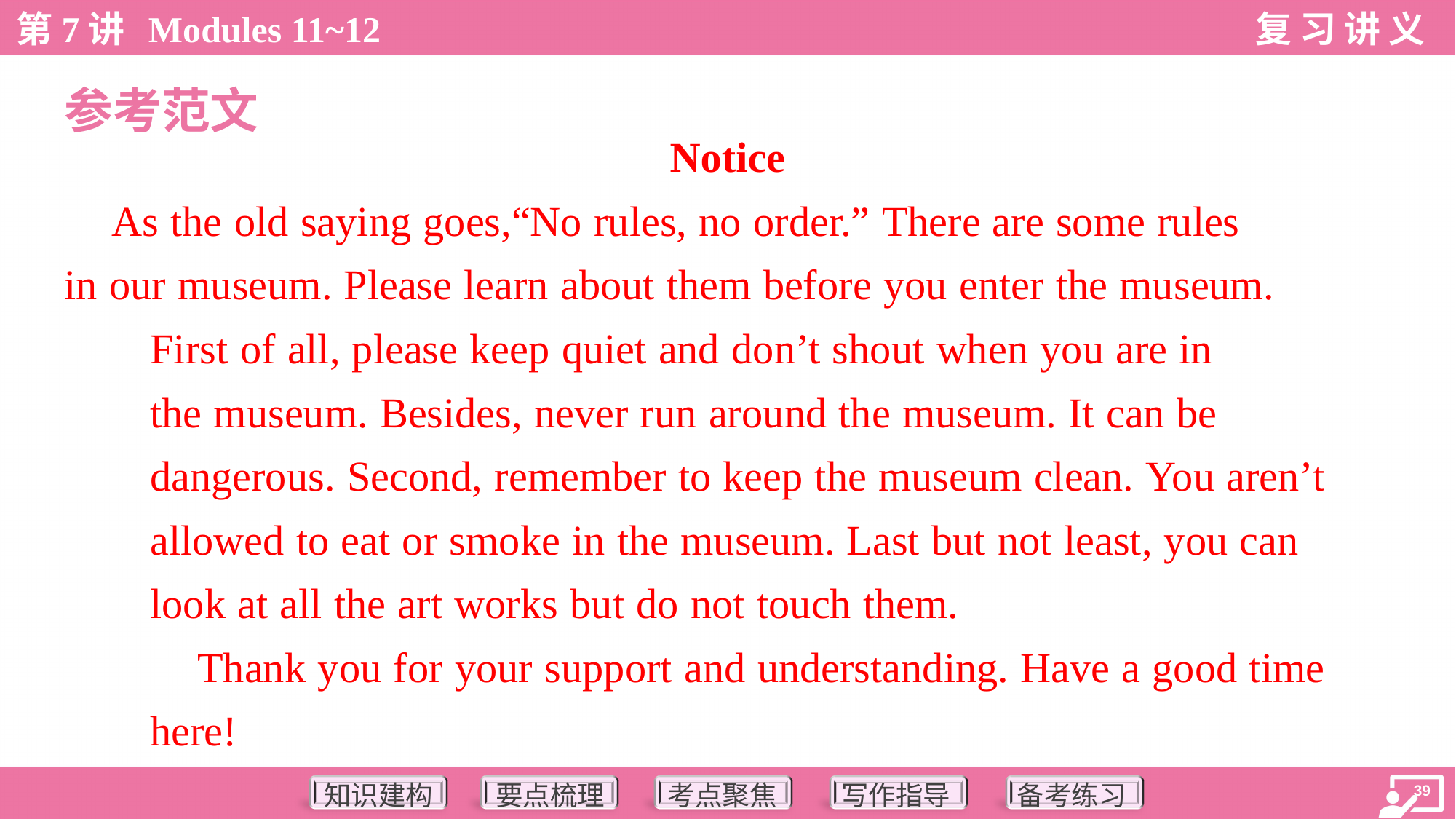

参考范文
Notice
    As the old saying goes,“No rules, no order.” There are some rules
in our museum. Please learn about them before you enter the museum.
First of all, please keep quiet and don’t shout when you are in
the museum. Besides, never run around the museum. It can be
dangerous. Second, remember to keep the museum clean. You aren’t
allowed to eat or smoke in the museum. Last but not least, you can
look at all the art works but do not touch them.
    Thank you for your support and understanding. Have a good time
here!